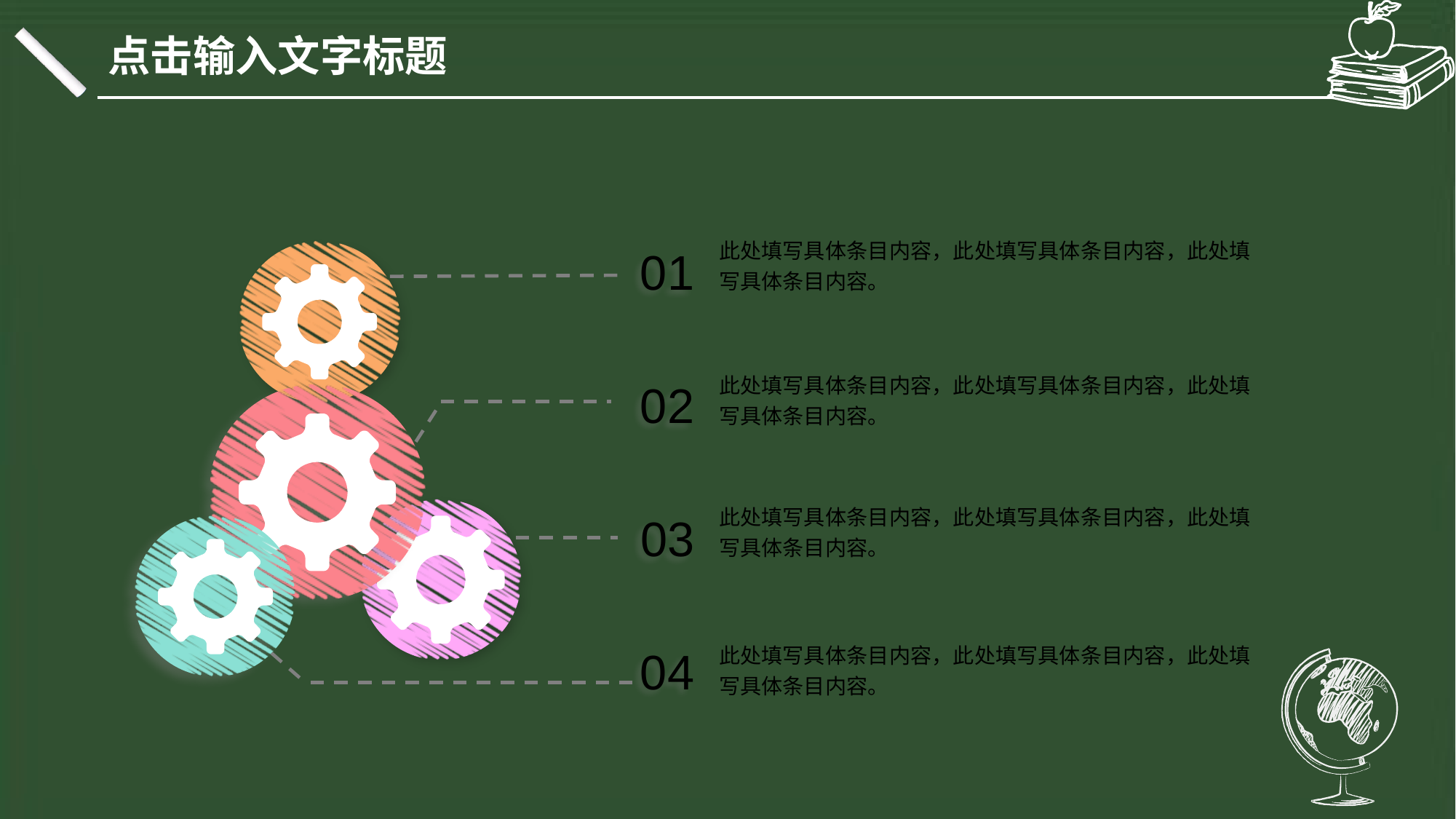

点击输入文字标题
此处填写具体条目内容，此处填写具体条目内容，此处填写具体条目内容。
01

此处填写具体条目内容，此处填写具体条目内容，此处填写具体条目内容。
02

此处填写具体条目内容，此处填写具体条目内容，此处填写具体条目内容。

03

此处填写具体条目内容，此处填写具体条目内容，此处填写具体条目内容。
04
延时符